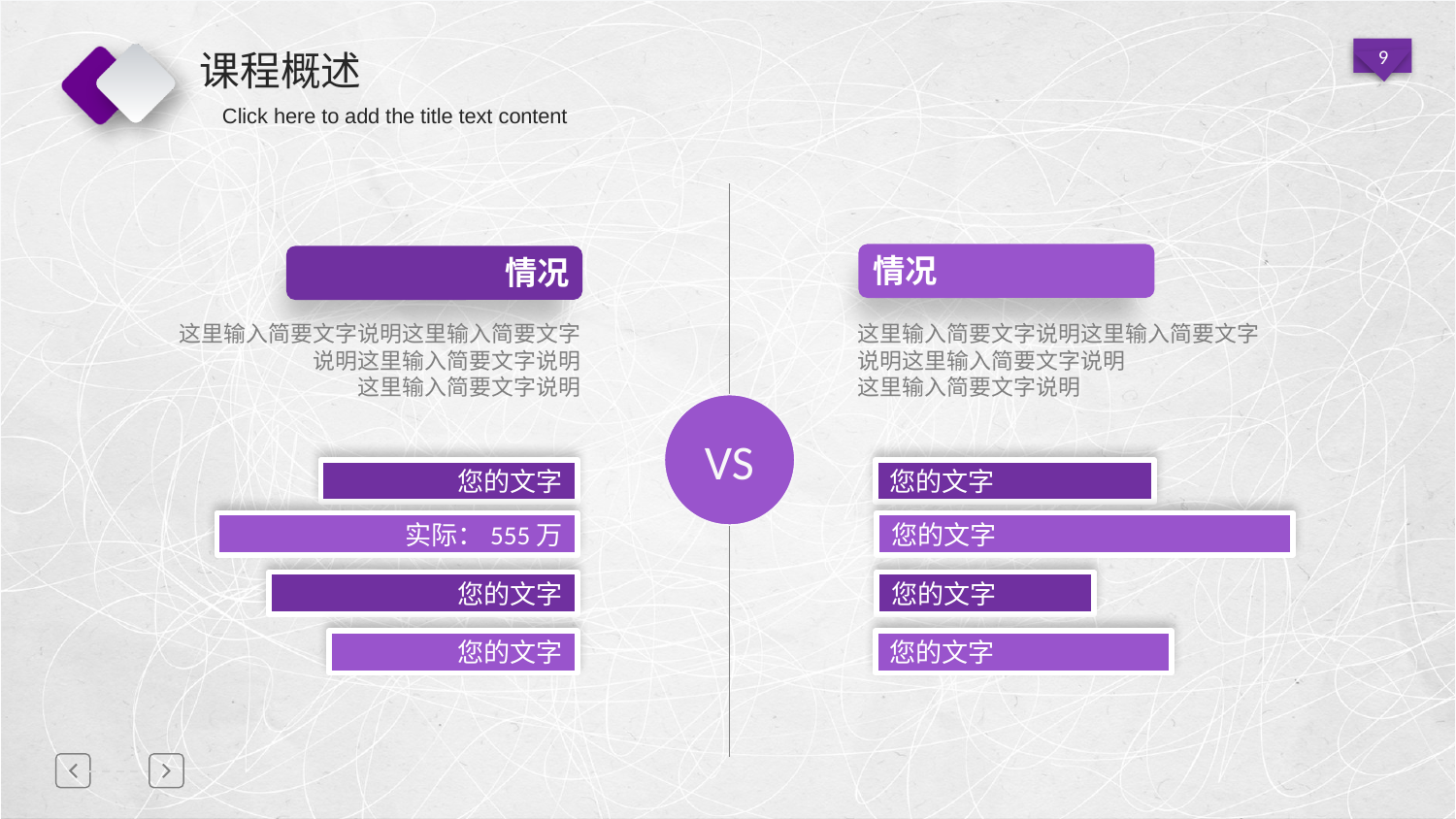

# 课程概述
情况

情况

这里输入简要文字说明这里输入简要文字说明这里输入简要文字说明
这里输入简要文字说明
这里输入简要文字说明这里输入简要文字说明这里输入简要文字说明
这里输入简要文字说明

VS
您的文字
您的文字
实际：555万
您的文字
您的文字
您的文字
您的文字
您的文字
延迟符